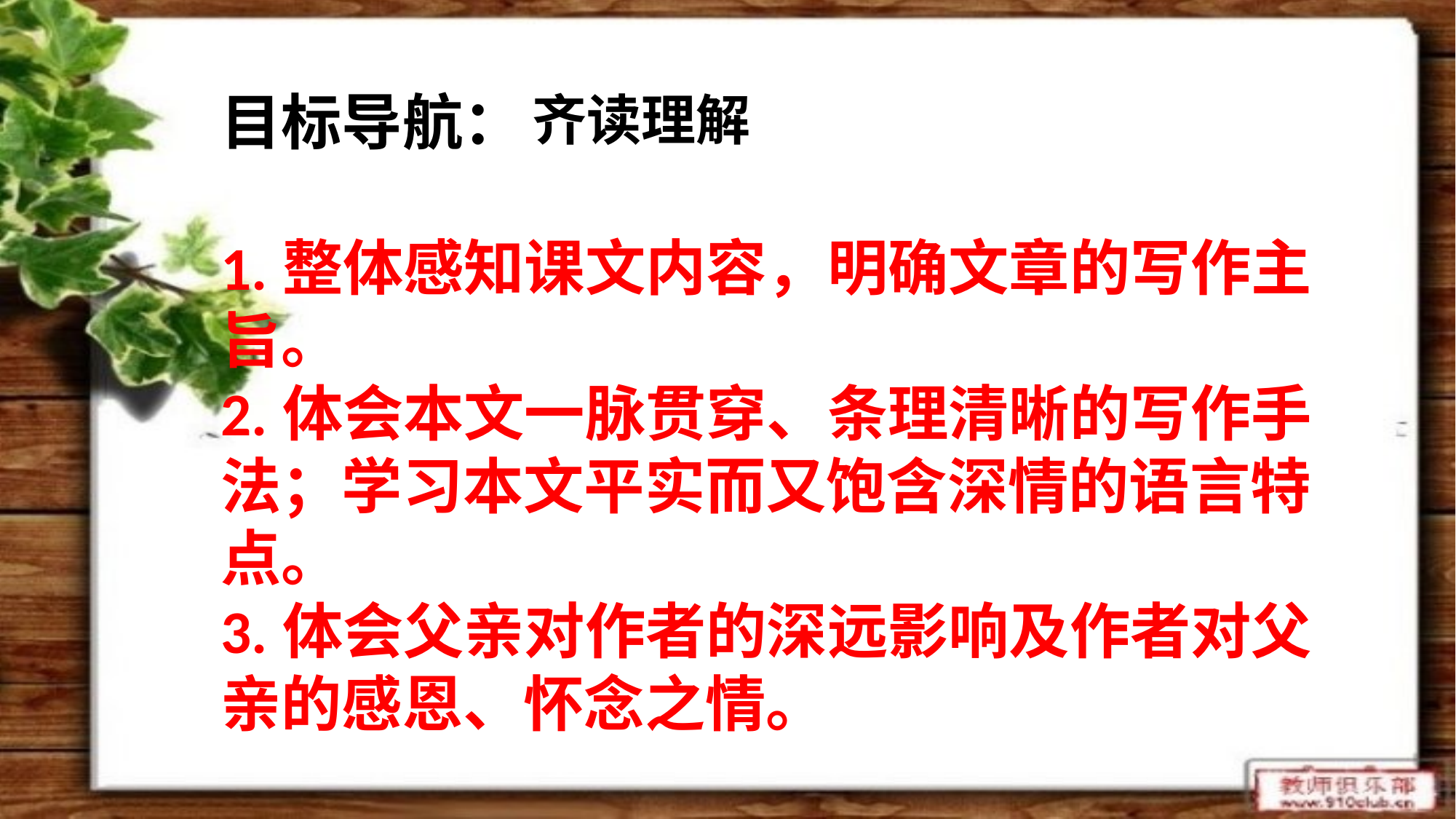

目标导航：

1.整体感知课文内容，明确文章的写作主旨。
2.体会本文一脉贯穿、条理清晰的写作手法；学习本文平实而又饱含深情的语言特点。
3.体会父亲对作者的深远影响及作者对父亲的感恩、怀念之情。
齐读理解